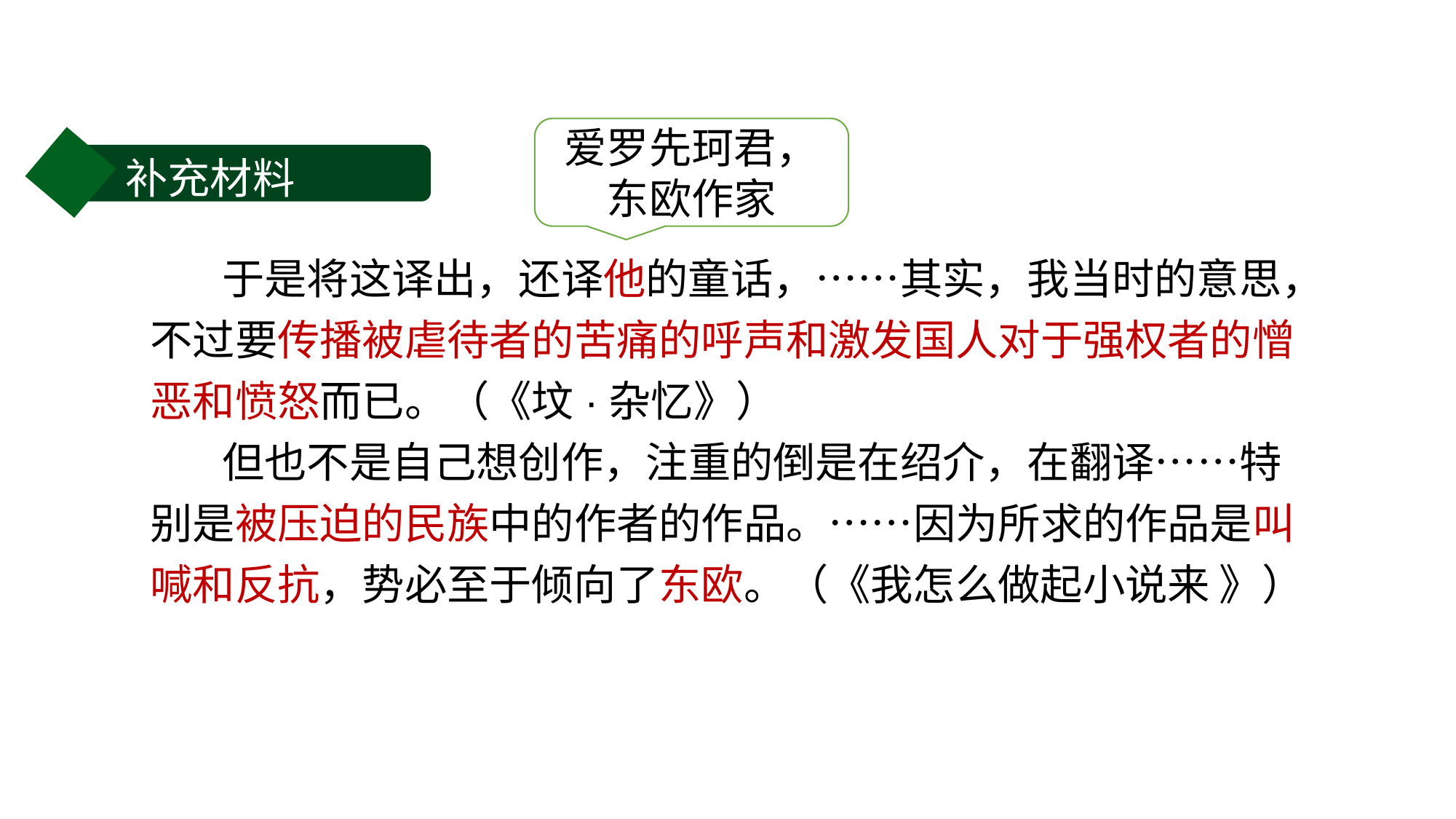

爱罗先珂君，东欧作家

       补充材料
于是将这译出，还译他的童话，……其实，我当时的意思，不过要传播被虐待者的苦痛的呼声和激发国人对于强权者的憎恶和愤怒而已。（《坟·杂忆》）
但也不是自己想创作，注重的倒是在绍介，在翻译……特别是被压迫的民族中的作者的作品。……因为所求的作品是叫喊和反抗，势必至于倾向了东欧。（《我怎么做起小说来 》）